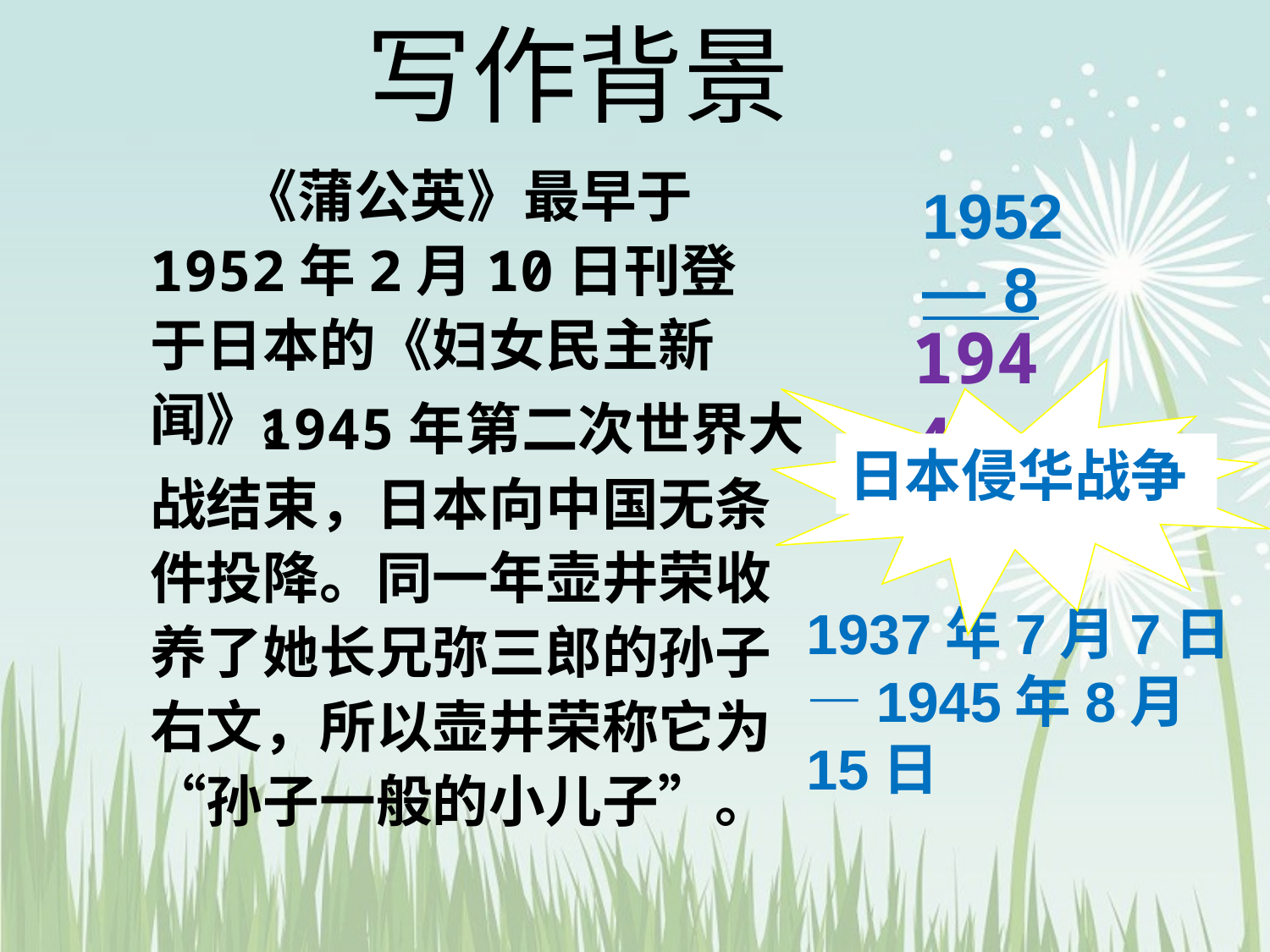

写作背景
      《蒲公英》最早于1952年2月10日刊登于日本的《妇女民主新闻》。
1952
— 8
1944

日本侵华战争
       1945年第二次世界大战结束，日本向中国无条件投降。同一年壶井荣收养了她长兄弥三郎的孙子右文，所以壶井荣称它为“孙子一般的小儿子”。
1937年7月7日—1945年8月15日